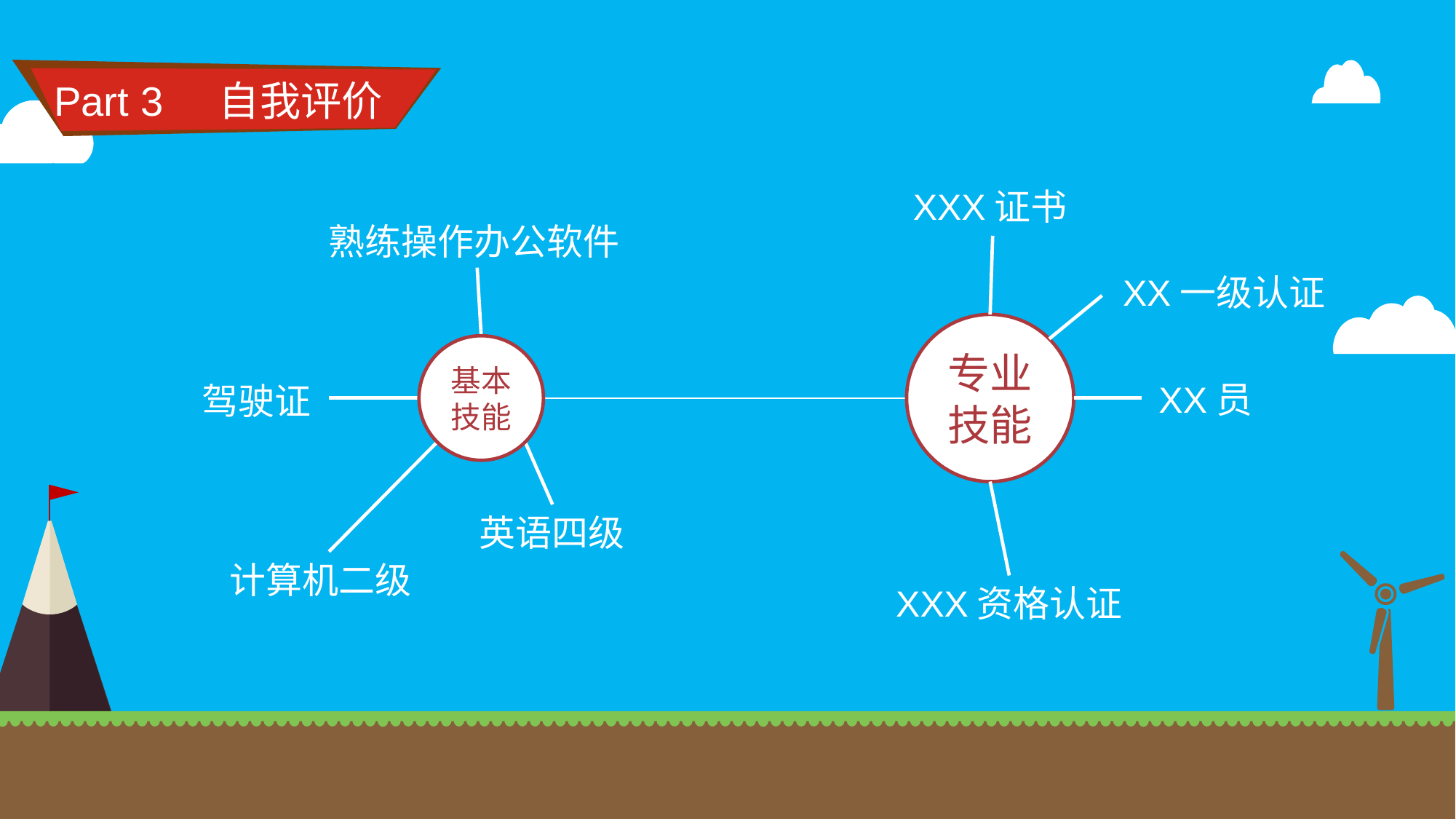

Part 3    自我评价
XXX证书
熟练操作办公软件
XX一级认证
专业技能
基本技能
XX员
驾驶证
计算机二级
英语四级
XXX资格认证